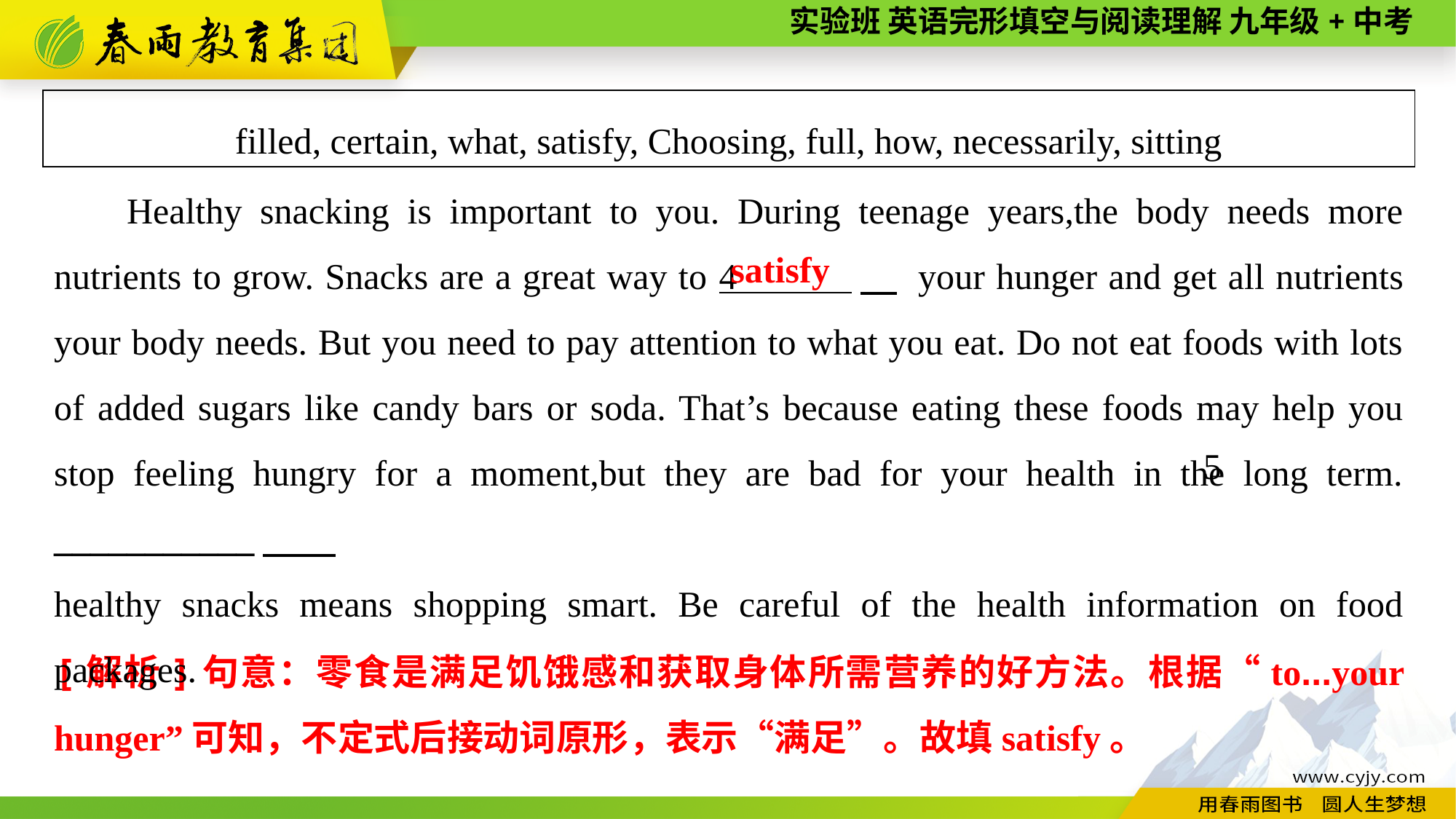

filled, certain, what, satisfy, Choosing, full, how, necessarily, sitting
Healthy snacking is important to you. During teenage years,the body needs more nutrients to grow. Snacks are a great way to 4          　 your hunger and get all nutrients your body needs. But you need to pay attention to what you eat. Do not eat foods with lots of added sugars like candy bars or soda. That’s because eating these foods may help you stop feeling hungry for a moment,but they are bad for your health in the long term. ___________
healthy snacks means shopping smart. Be careful of the health information on food packages.
satisfy
5
[解析]句意：零食是满足饥饿感和获取身体所需营养的好方法。根据“to...your hunger”可知，不定式后接动词原形，表示“满足”。故填satisfy。